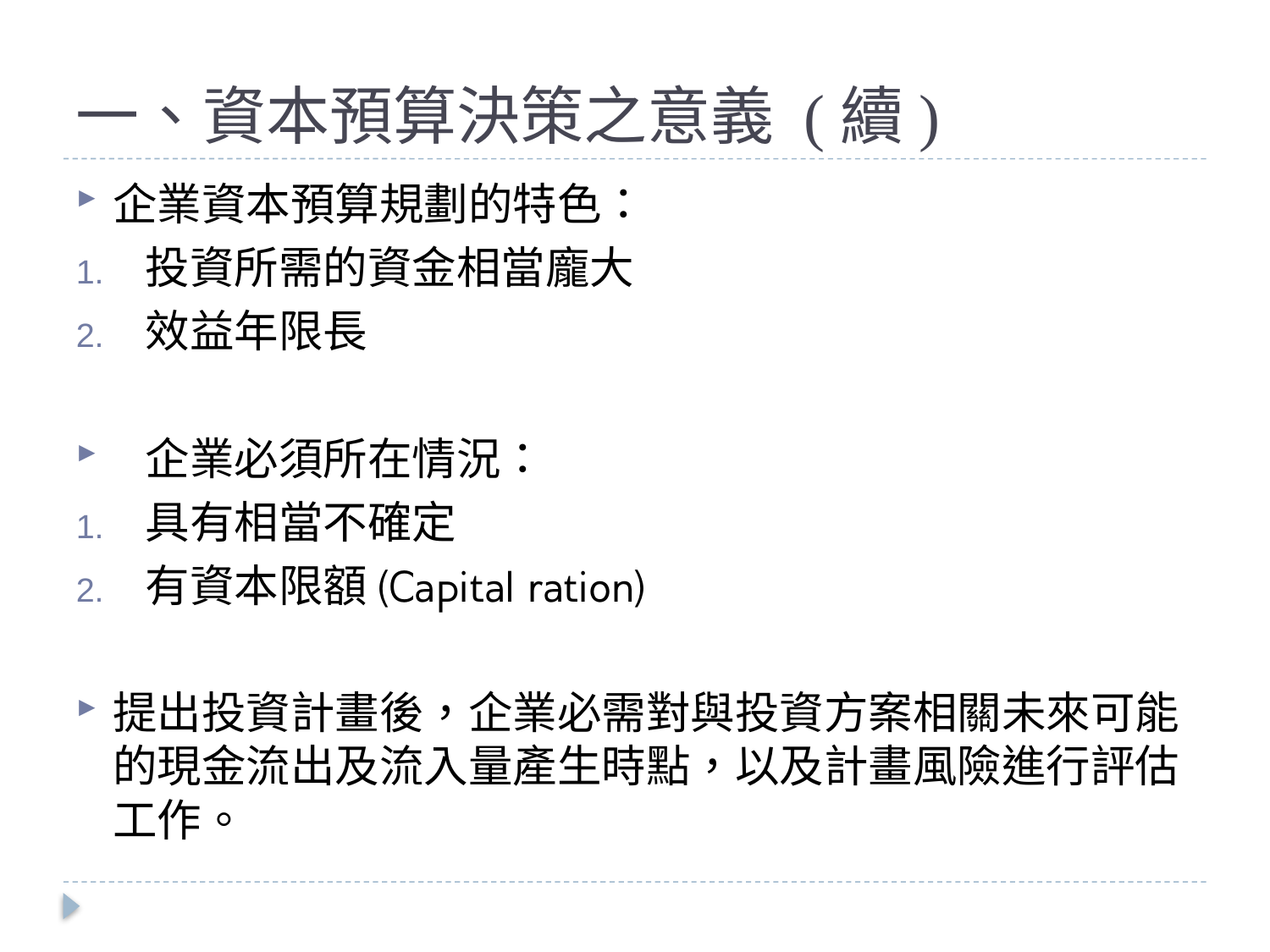

# 一、資本預算決策之意義 (續)
企業資本預算規劃的特色：
投資所需的資金相當龐大
效益年限長

企業必須所在情況：
具有相當不確定
有資本限額(Capital ration)

提出投資計畫後，企業必需對與投資方案相關未來可能的現金流出及流入量產生時點，以及計畫風險進行評估工作。